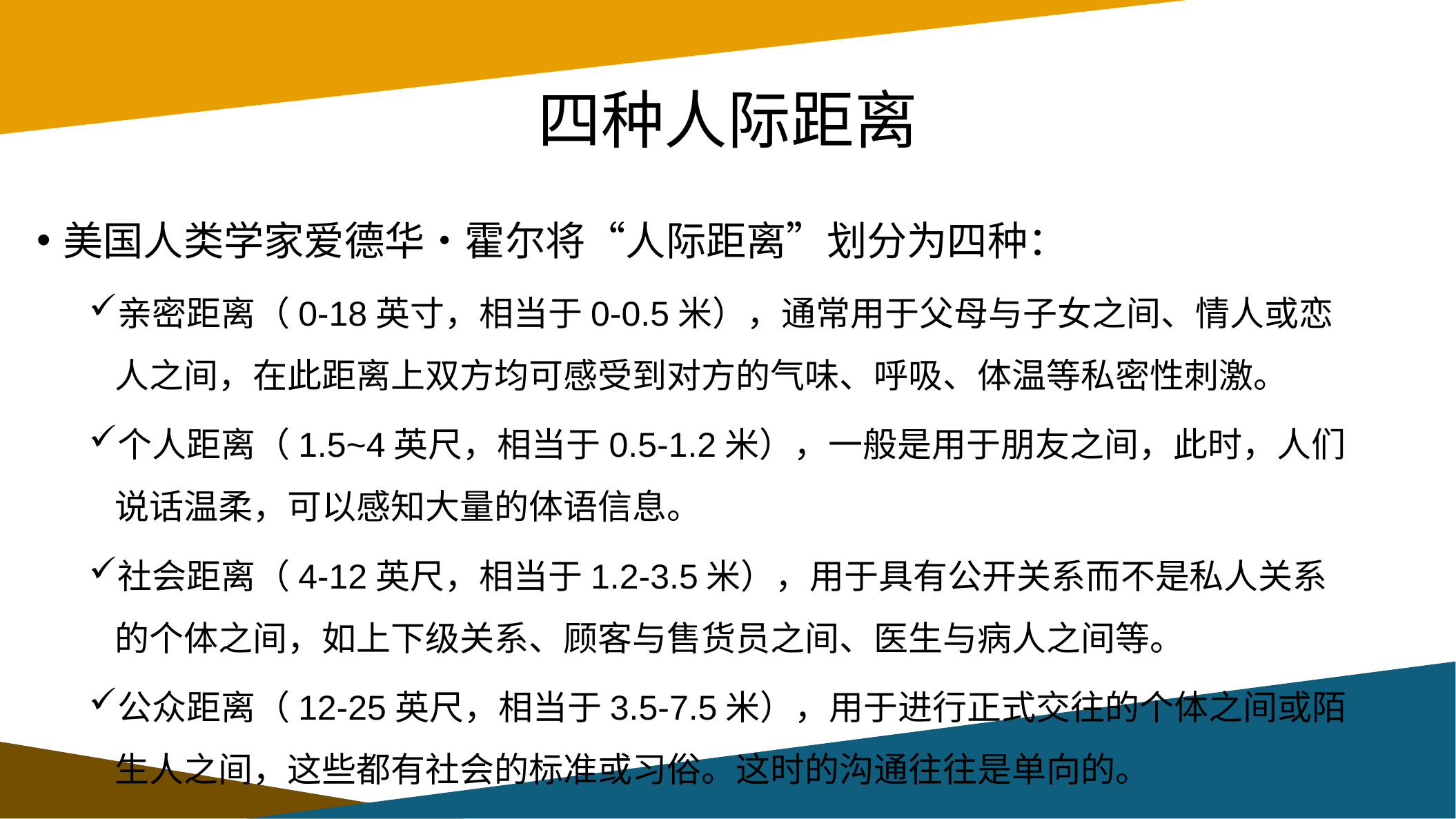

# 四种人际距离
美国人类学家爱德华•霍尔将“人际距离”划分为四种：
亲密距离（0-18英寸，相当于0-0.5米），通常用于父母与子女之间、情人或恋人之间，在此距离上双方均可感受到对方的气味、呼吸、体温等私密性刺激。
个人距离（1.5~4英尺，相当于0.5-1.2米），一般是用于朋友之间，此时，人们说话温柔，可以感知大量的体语信息。
社会距离（4-12英尺，相当于1.2-3.5米），用于具有公开关系而不是私人关系的个体之间，如上下级关系、顾客与售货员之间、医生与病人之间等。
公众距离（12-25英尺，相当于3.5-7.5米），用于进行正式交往的个体之间或陌生人之间，这些都有社会的标准或习俗。这时的沟通往往是单向的。